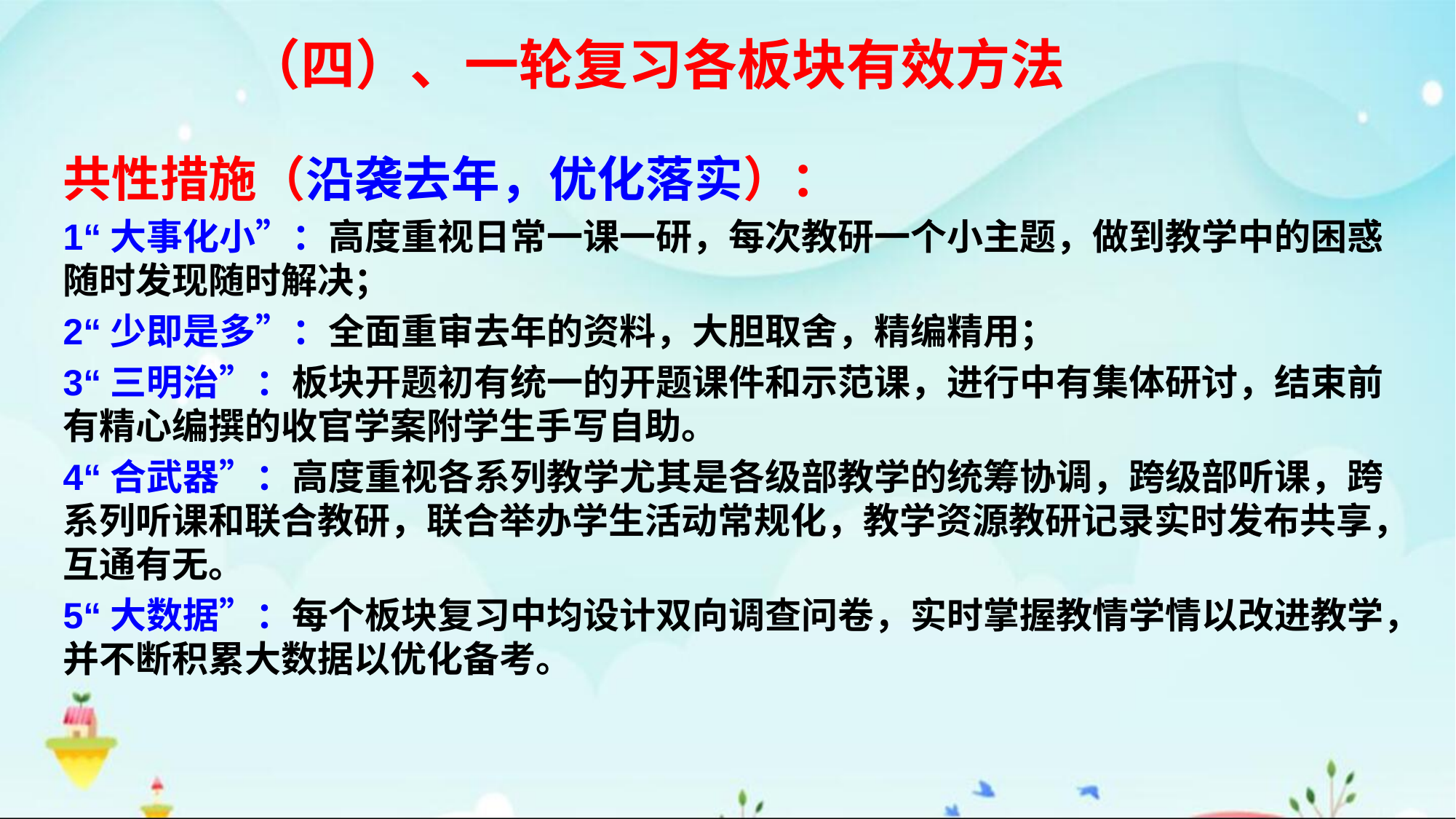

# （四）、一轮复习各板块有效方法
共性措施（沿袭去年，优化落实）：
1“大事化小”：高度重视日常一课一研，每次教研一个小主题，做到教学中的困惑随时发现随时解决；
2“少即是多”：全面重审去年的资料，大胆取舍，精编精用；
3“三明治”：板块开题初有统一的开题课件和示范课，进行中有集体研讨，结束前有精心编撰的收官学案附学生手写自助。
4“合武器”：高度重视各系列教学尤其是各级部教学的统筹协调，跨级部听课，跨系列听课和联合教研，联合举办学生活动常规化，教学资源教研记录实时发布共享，互通有无。
5“大数据”：每个板块复习中均设计双向调查问卷，实时掌握教情学情以改进教学，并不断积累大数据以优化备考。